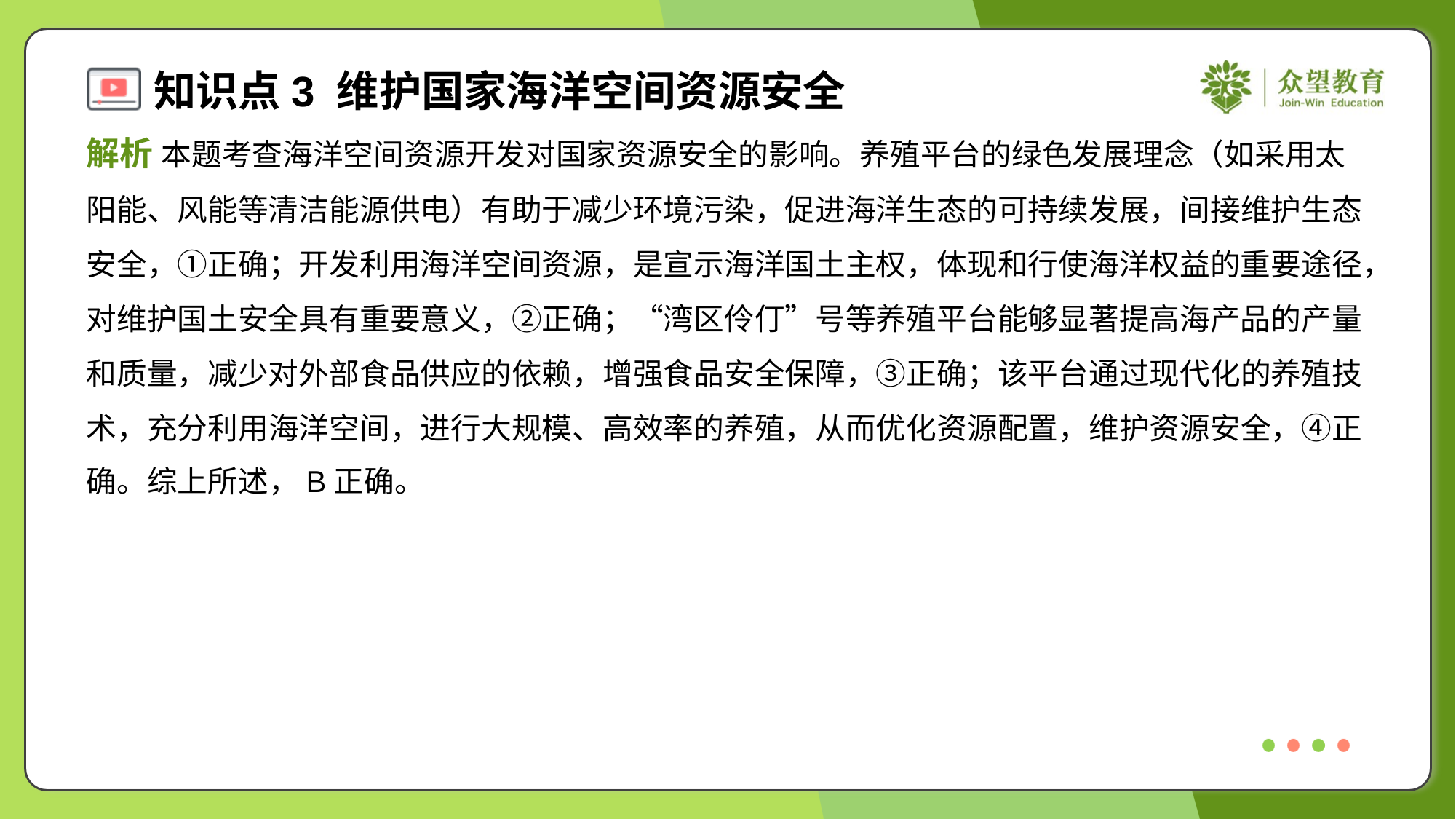

解析 本题考查海洋空间资源开发对国家资源安全的影响。养殖平台的绿色发展理念（如采用太
阳能、风能等清洁能源供电）有助于减少环境污染，促进海洋生态的可持续发展，间接维护生态
安全，①正确；开发利用海洋空间资源，是宣示海洋国土主权，体现和行使海洋权益的重要途径，
对维护国土安全具有重要意义，②正确；“湾区伶仃”号等养殖平台能够显著提高海产品的产量
和质量，减少对外部食品供应的依赖，增强食品安全保障，③正确；该平台通过现代化的养殖技
术，充分利用海洋空间，进行大规模、高效率的养殖，从而优化资源配置，维护资源安全，④正
确。综上所述，B正确。